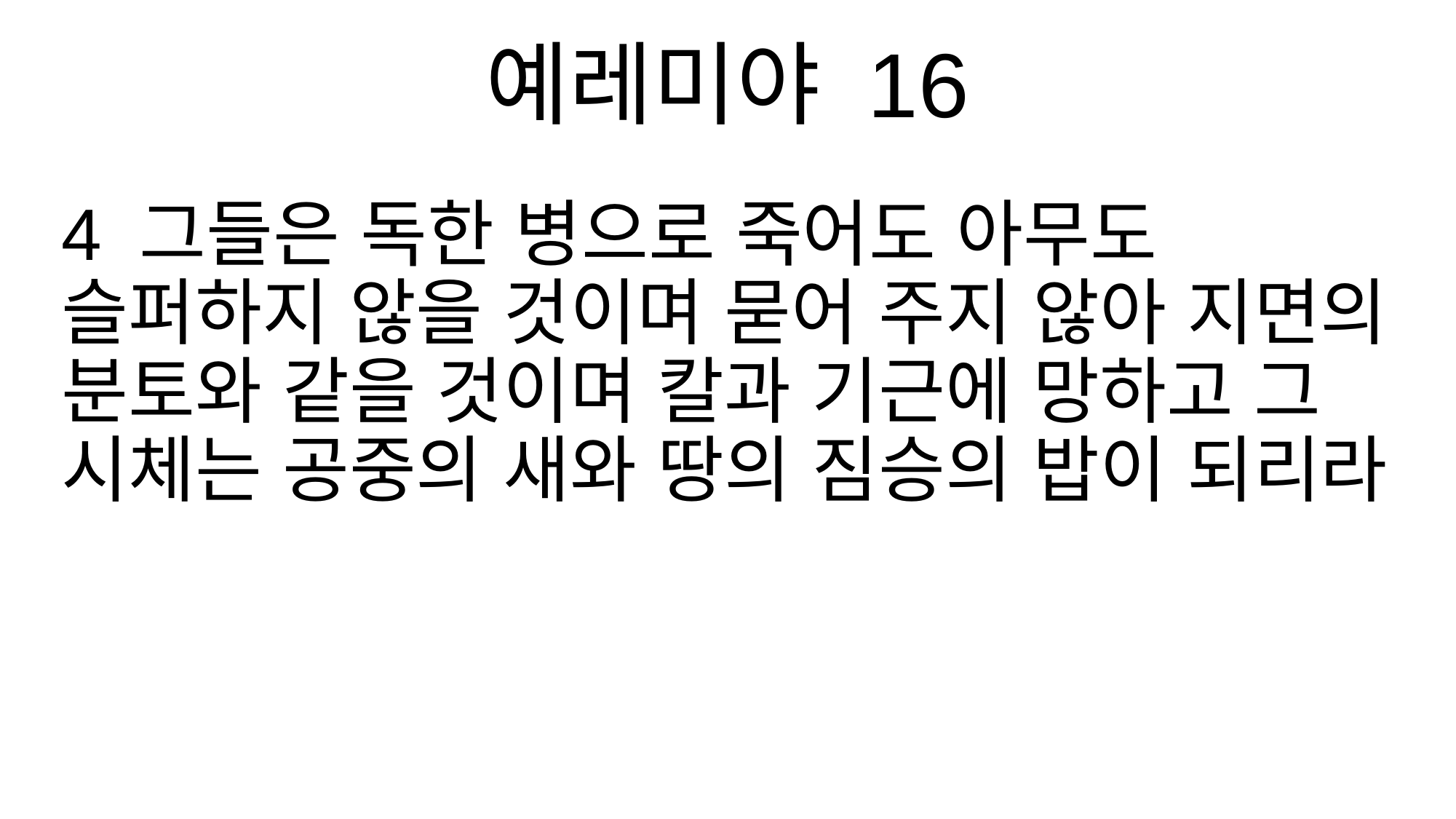

예레미야 16
4 그들은 독한 병으로 죽어도 아무도 슬퍼하지 않을 것이며 묻어 주지 않아 지면의 분토와 같을 것이며 칼과 기근에 망하고 그 시체는 공중의 새와 땅의 짐승의 밥이 되리라